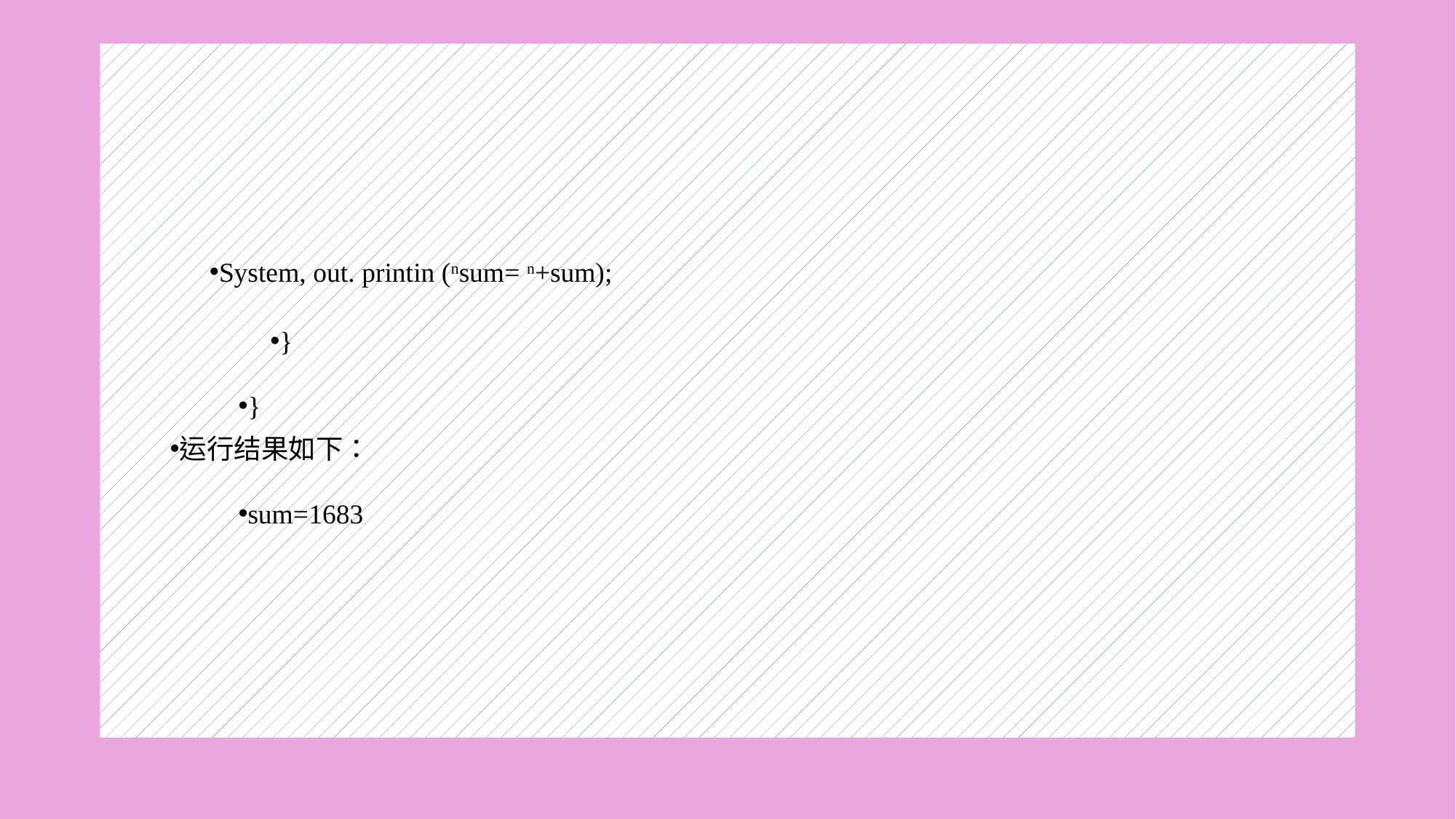

#

System, out. printin (nsum= n+sum);
}
}
运行结果如下：
sum=1683